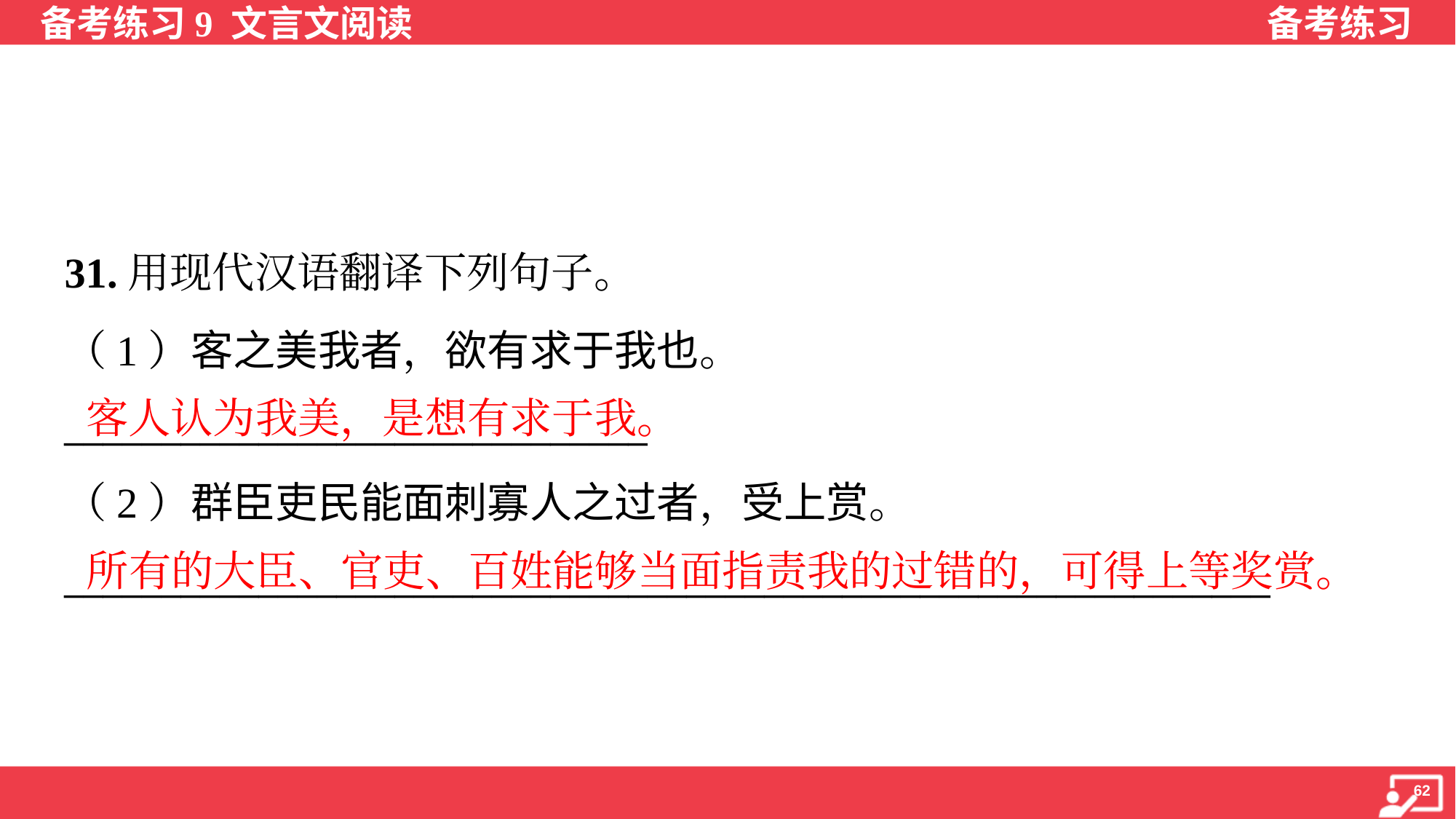

31.用现代汉语翻译下列句子。
（1）客之美我者，欲有求于我也。
______________________________
客人认为我美，是想有求于我。
（2）群臣吏民能面刺寡人之过者，受上赏。
______________________________________________________________
所有的大臣、官吏、百姓能够当面指责我的过错的，可得上等奖赏。